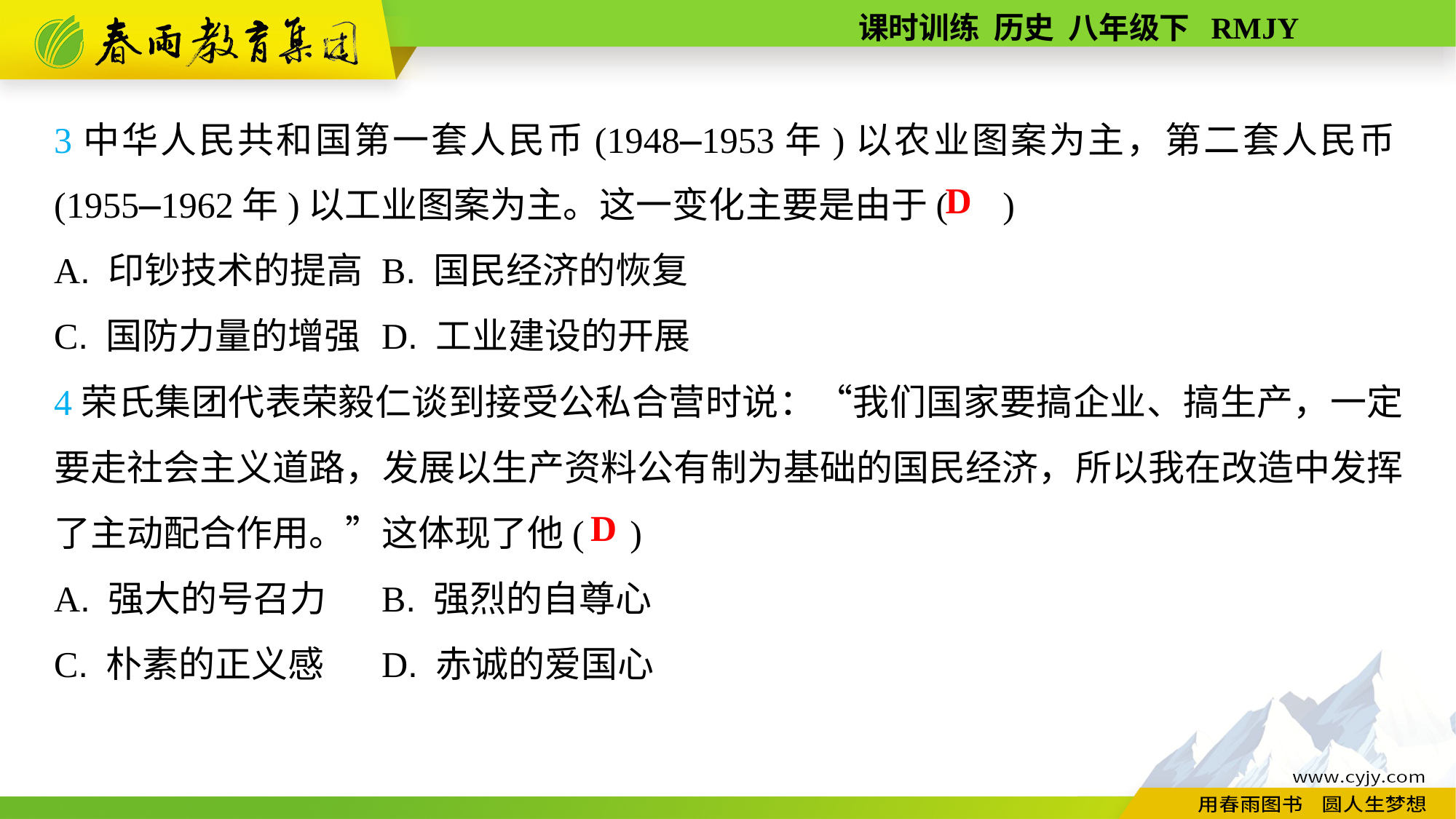

3中华人民共和国第一套人民币(1948—1953年)以农业图案为主，第二套人民币(1955—1962年)以工业图案为主。这一变化主要是由于(      )
A. 印钞技术的提高	B. 国民经济的恢复
C. 国防力量的增强	D. 工业建设的开展
4荣氏集团代表荣毅仁谈到接受公私合营时说：“我们国家要搞企业、搞生产，一定要走社会主义道路，发展以生产资料公有制为基础的国民经济，所以我在改造中发挥了主动配合作用。”这体现了他(     )
A. 强大的号召力	B. 强烈的自尊心
C. 朴素的正义感	D. 赤诚的爱国心
D
D